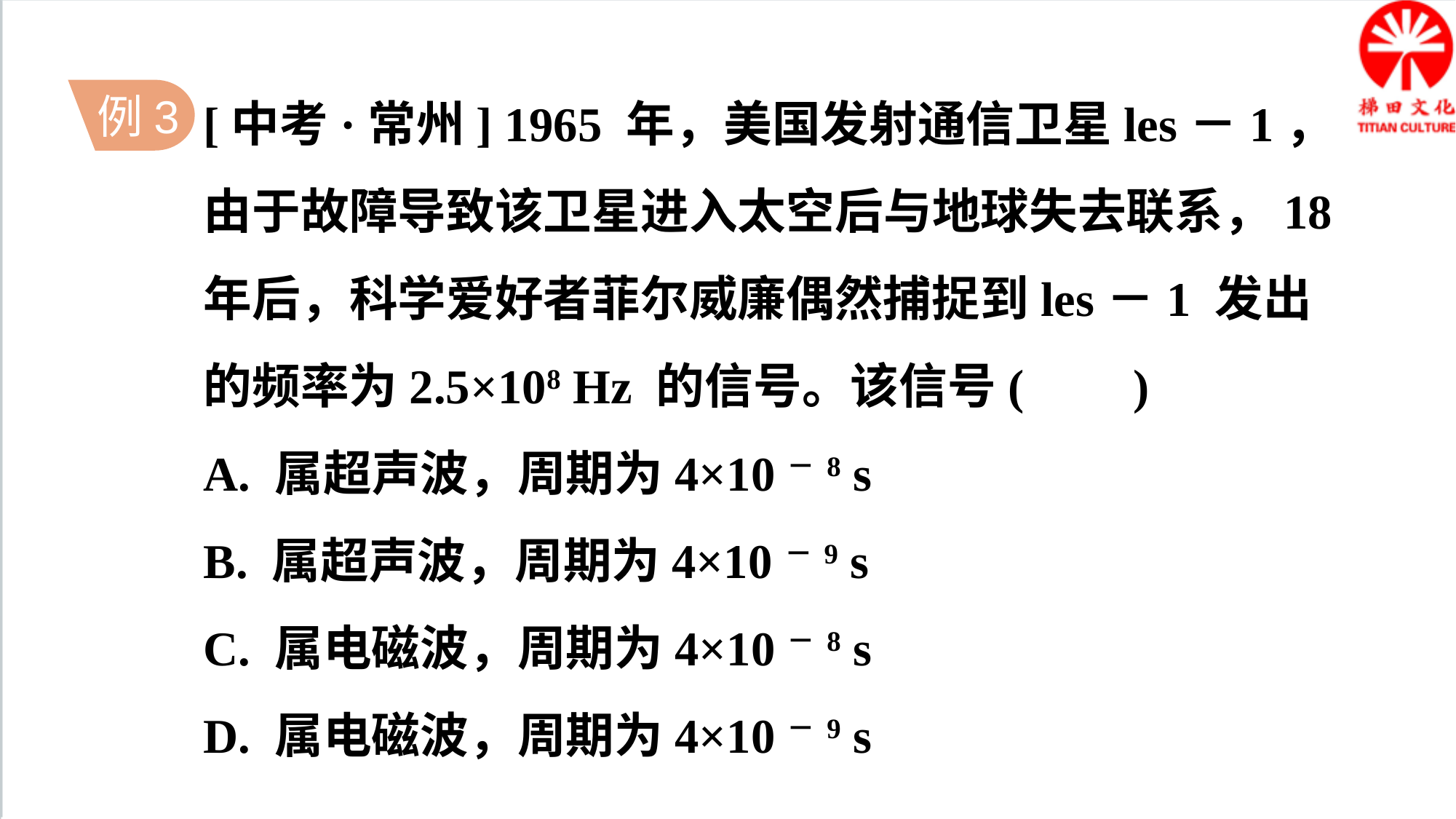

[中考·常州] 1965 年，美国发射通信卫星les－1，由于故障导致该卫星进入太空后与地球失去联系，18 年后，科学爱好者菲尔威廉偶然捕捉到les－1 发出的频率为2.5×108 Hz 的信号。该信号(         )
A. 属超声波，周期为4×10－8 s
B. 属超声波，周期为4×10－9 s
C. 属电磁波，周期为4×10－8 s
D. 属电磁波，周期为4×10－9 s
例3